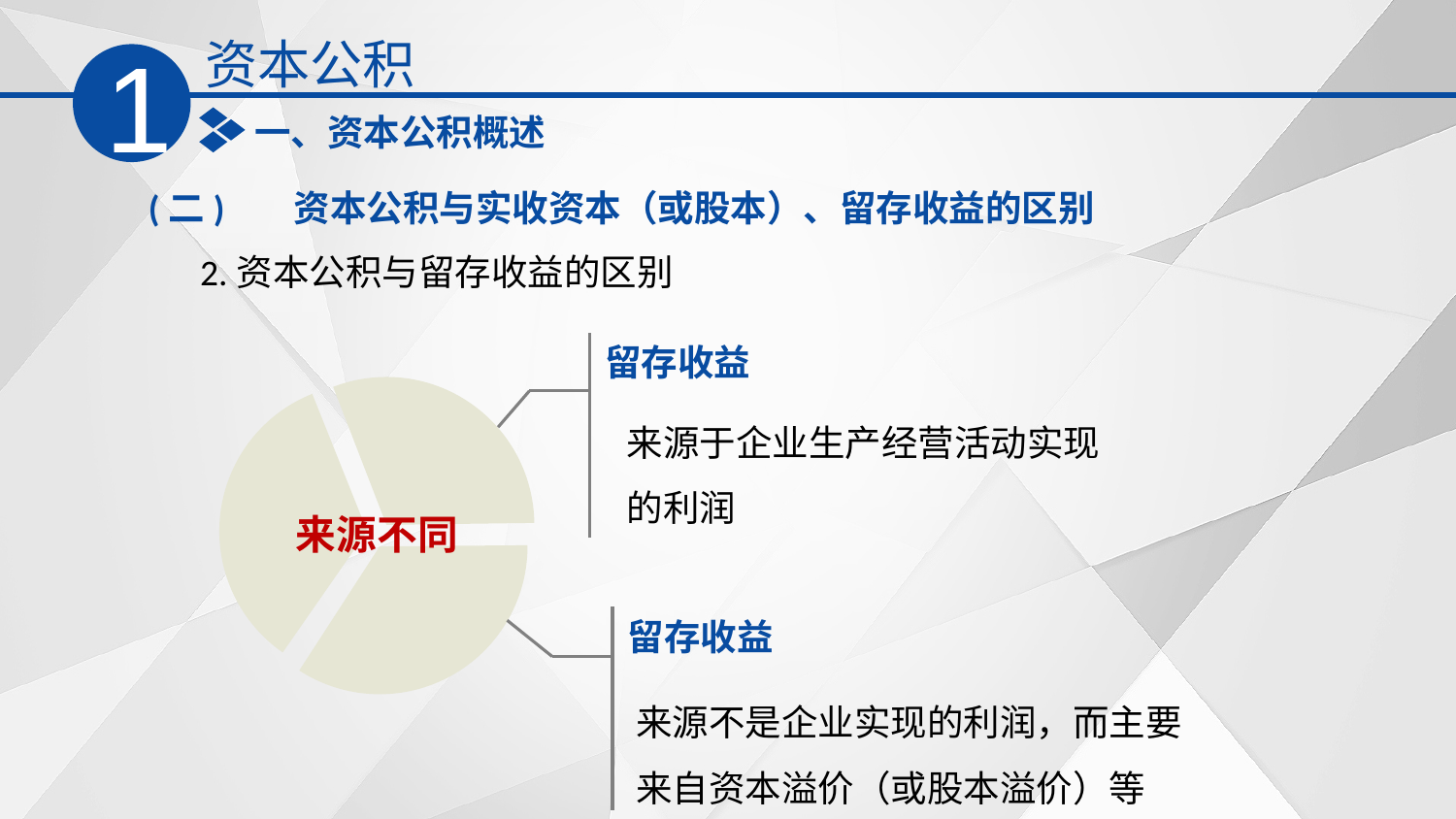

资本公积
1

一、资本公积概述

(二)	资本公积与实收资本（或股本）、留存收益的区别
2.资本公积与留存收益的区别
留存收益

来源于企业生产经营活动实现的利润

来源不同
留存收益
来源不是企业实现的利润，而主要来自资本溢价（或股本溢价）等